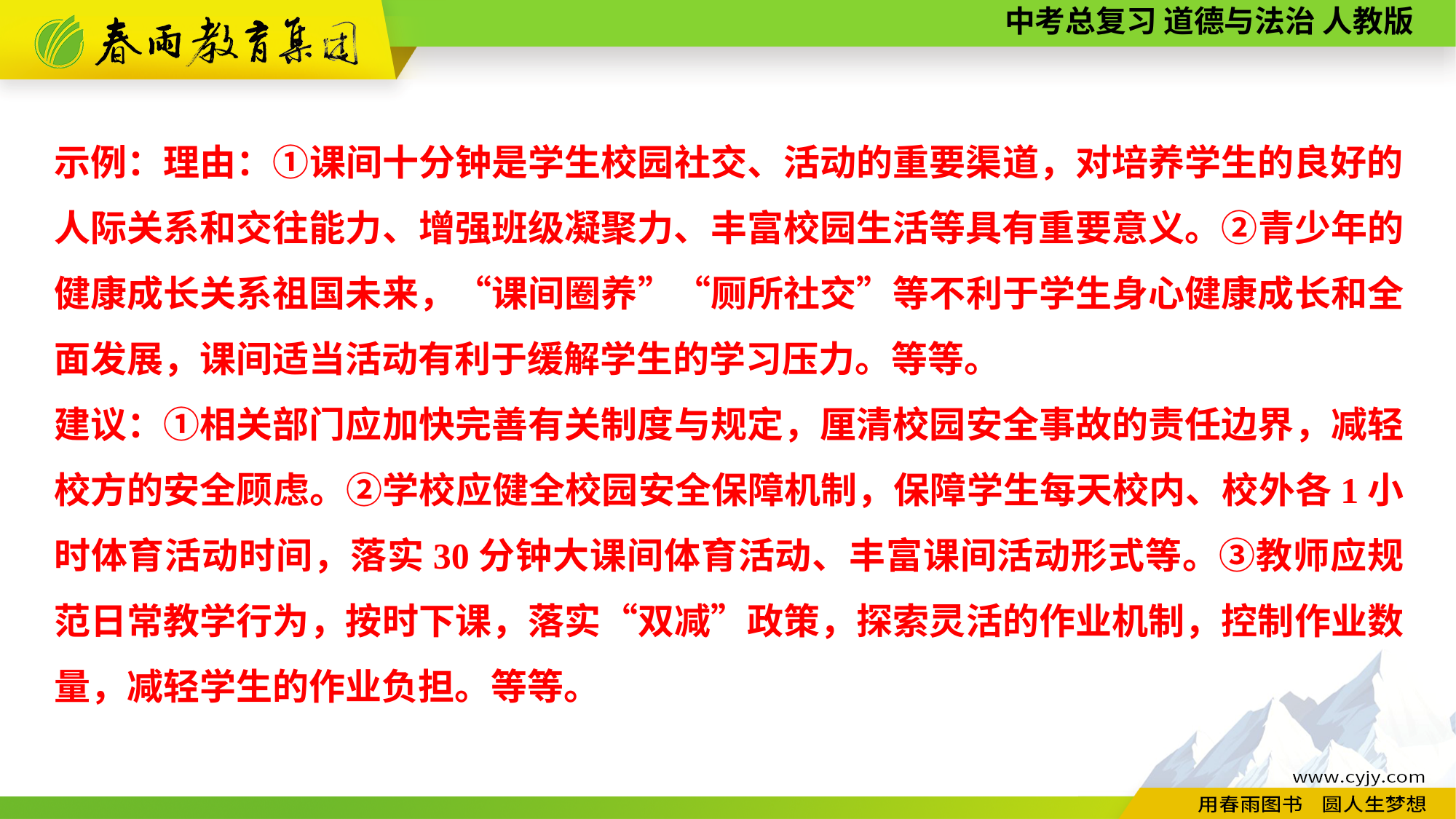

示例：理由：①课间十分钟是学生校园社交、活动的重要渠道，对培养学生的良好的人际关系和交往能力、增强班级凝聚力、丰富校园生活等具有重要意义。②青少年的健康成长关系祖国未来，“课间圈养”“厕所社交”等不利于学生身心健康成长和全面发展，课间适当活动有利于缓解学生的学习压力。等等。
建议：①相关部门应加快完善有关制度与规定，厘清校园安全事故的责任边界，减轻校方的安全顾虑。②学校应健全校园安全保障机制，保障学生每天校内、校外各1小时体育活动时间，落实30分钟大课间体育活动、丰富课间活动形式等。③教师应规范日常教学行为，按时下课，落实“双减”政策，探索灵活的作业机制，控制作业数量，减轻学生的作业负担。等等。